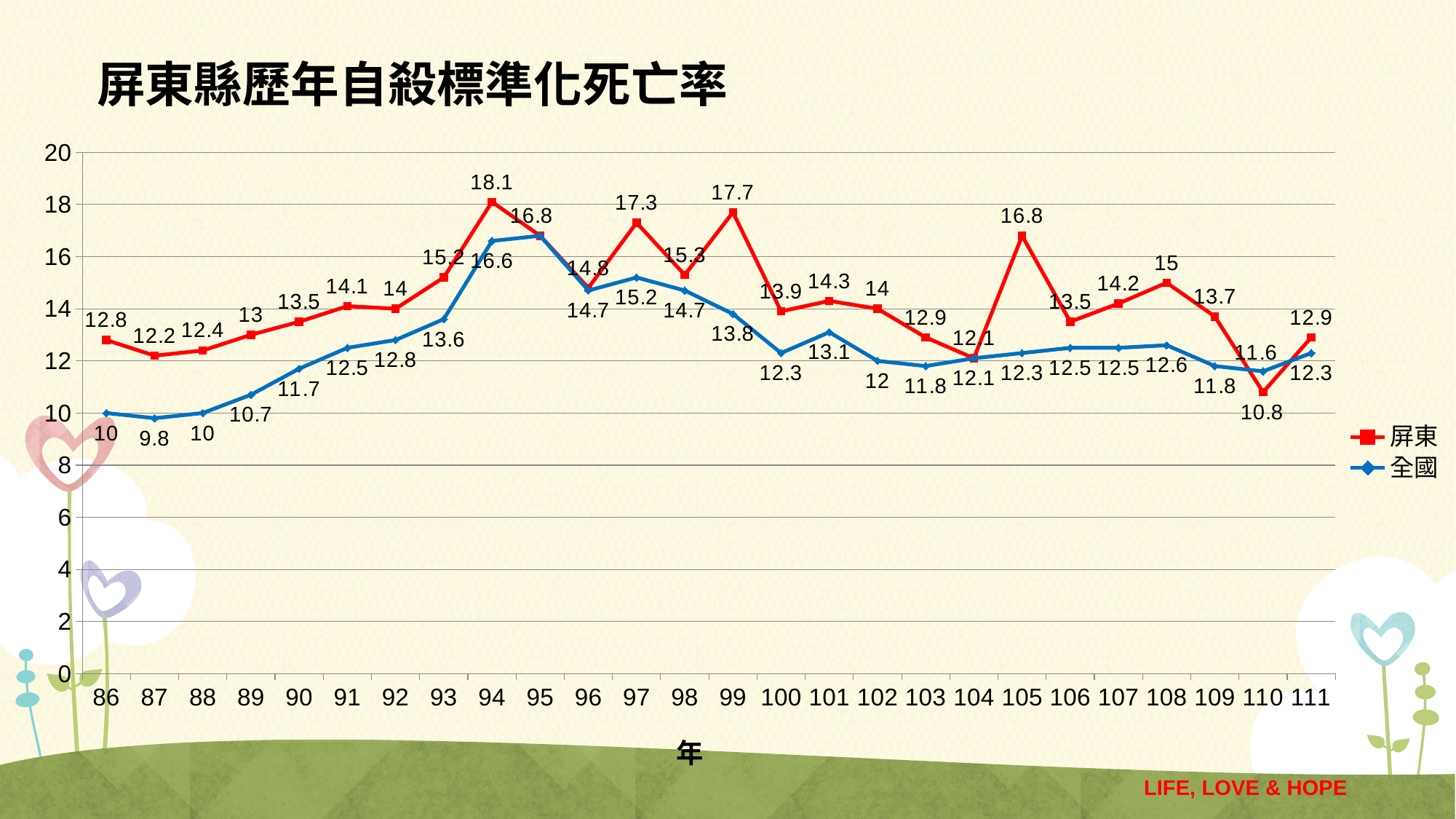

# 屏東縣歷年自殺標準化死亡率

### Chart

| Category | 屏東 | 全國 |
|---|---|---|
| 86 | 12.8 | 10.0 |
| 87 | 12.2 | 9.8 |
| 88 | 12.4 | 10.0 |
| 89 | 13.0 | 10.7 |
| 90 | 13.5 | 11.7 |
| 91 | 14.1 | 12.5 |
| 92 | 14.0 | 12.8 |
| 93 | 15.2 | 13.6 |
| 94 | 18.1 | 16.6 |
| 95 | 16.8 | 16.8 |
| 96 | 14.8 | 14.7 |
| 97 | 17.3 | 15.2 |
| 98 | 15.3 | 14.7 |
| 99 | 17.7 | 13.8 |
| 100 | 13.9 | 12.3 |
| 101 | 14.3 | 13.1 |
| 102 | 14.0 | 12.0 |
| 103 | 12.9 | 11.8 |
| 104 | 12.1 | 12.1 |
| 105 | 16.8 | 12.3 |
| 106 | 13.5 | 12.5 |
| 107 | 14.2 | 12.5 |
| 108 | 15.0 | 12.6 |
| 109 | 13.7 | 11.8 |
| 110 | 10.8 | 11.6 |
| 111 | 12.9 | 12.3 |
LIFE, LOVE & HOPE